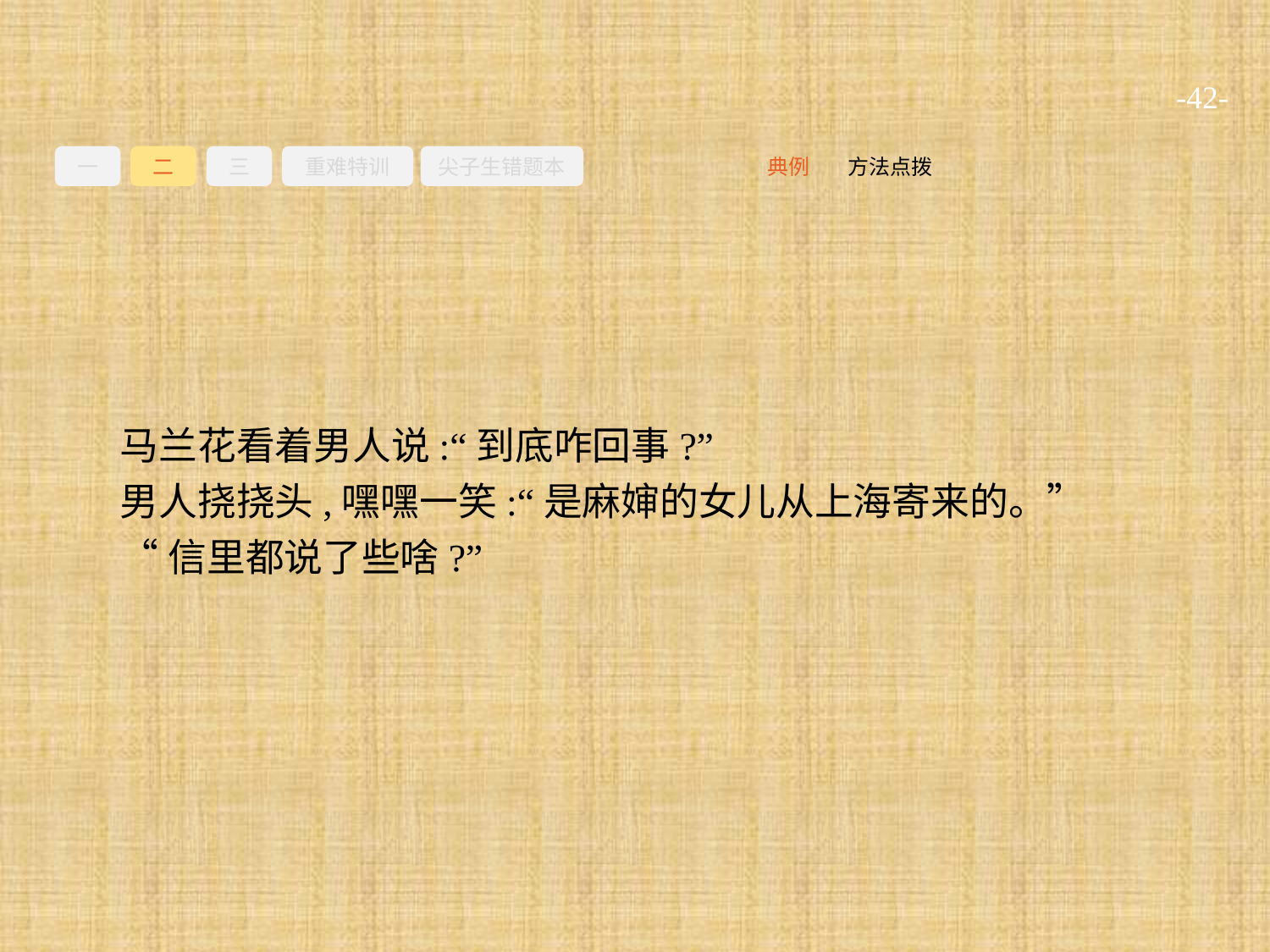

-42-
一
二
三
重难特训
尖子生错题本
方法点拨
典例
马兰花看着男人说:“到底咋回事?”
男人挠挠头,嘿嘿一笑:“是麻婶的女儿从上海寄来的。”
“信里都说了些啥?”